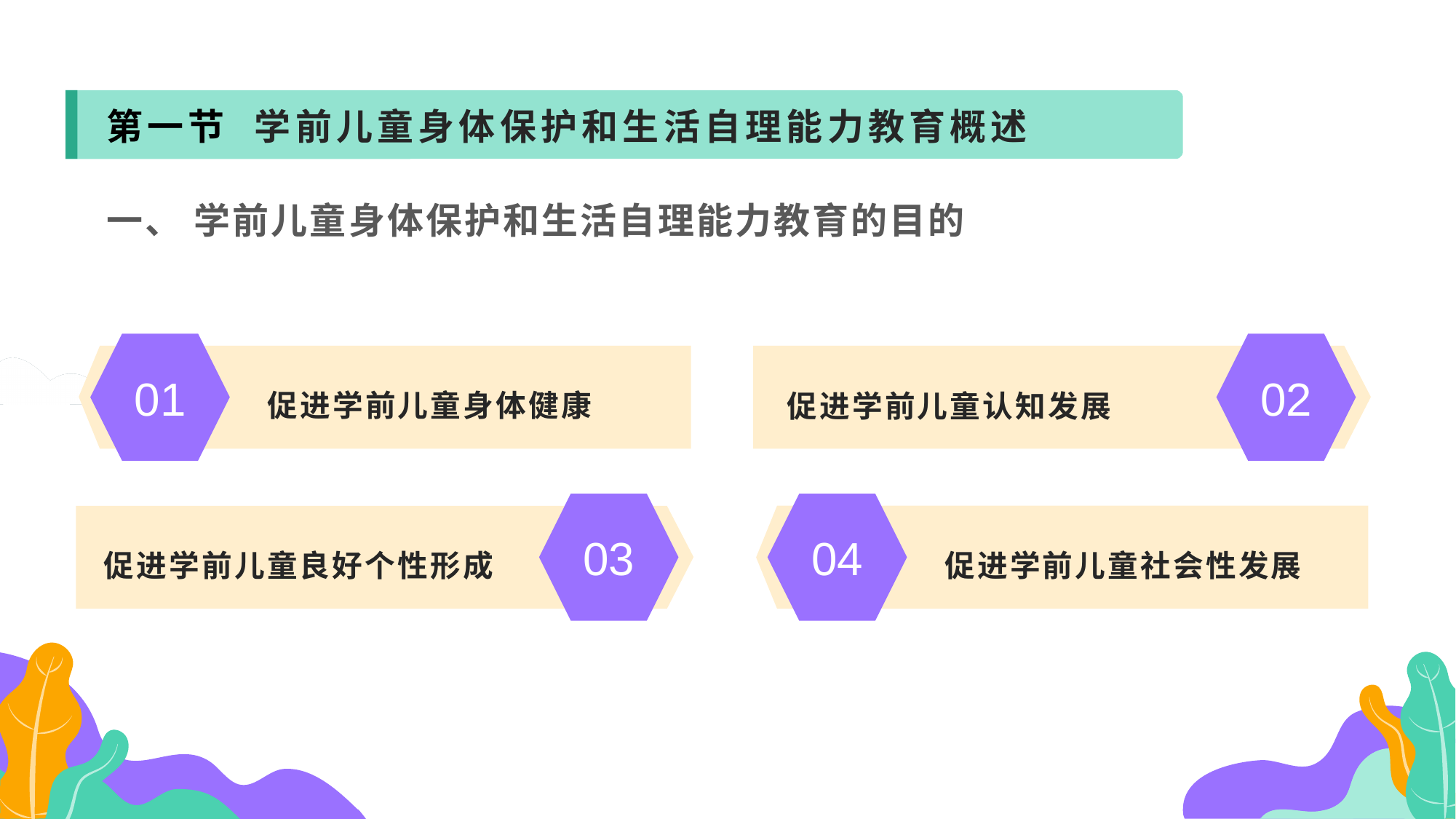

第一节  学前儿童身体保护和生活自理能力教育概述
一、 学前儿童身体保护和生活自理能力教育的目的

促进学前儿童身体健康
促进学前儿童认知发展
01
02

促进学前儿童社会性发展
促进学前儿童良好个性形成
04
03